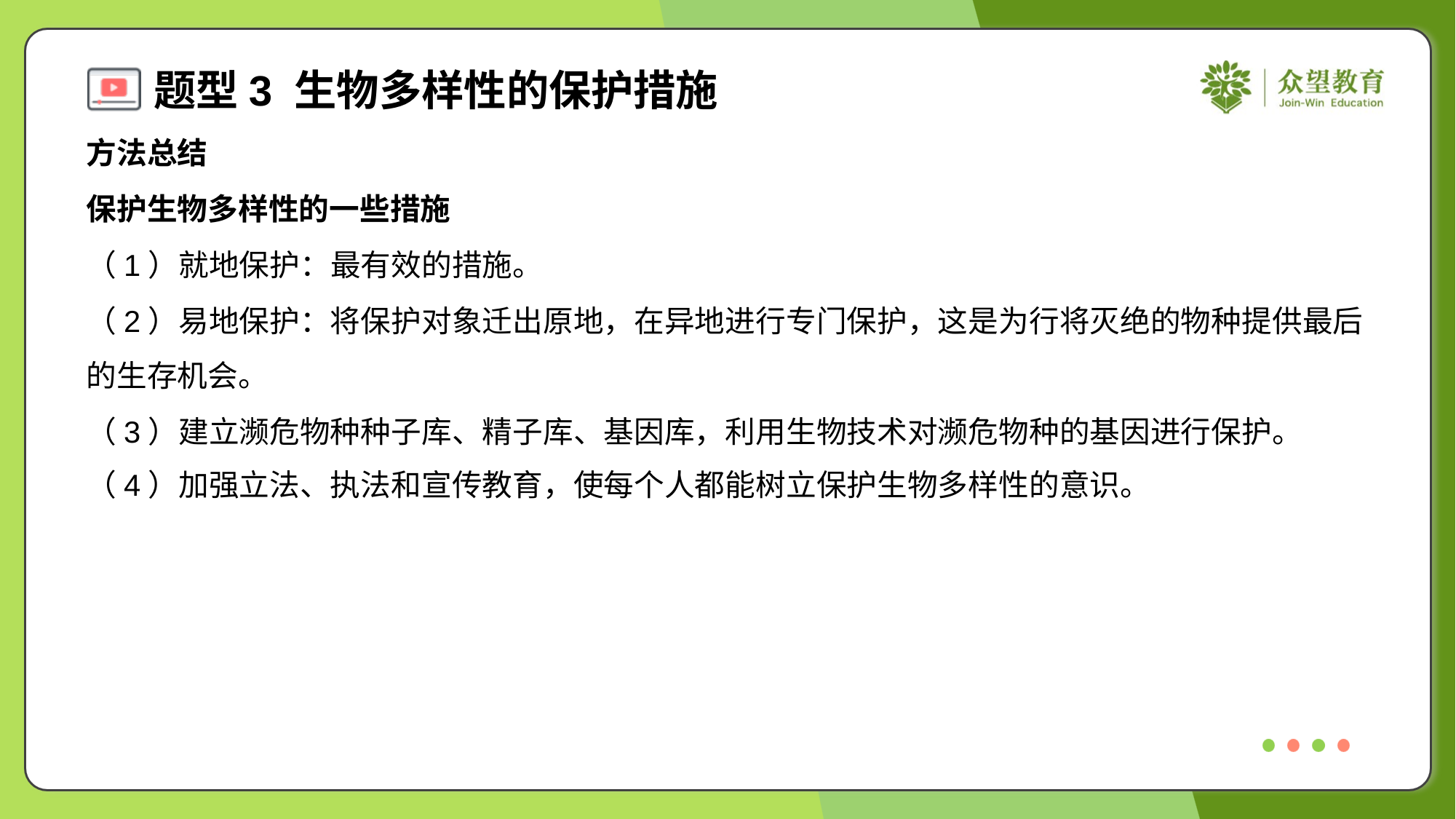

方法总结
保护生物多样性的一些措施
（1）就地保护：最有效的措施。
（2）易地保护：将保护对象迁出原地，在异地进行专门保护，这是为行将灭绝的物种提供最后
的生存机会。
（3）建立濒危物种种子库、精子库、基因库，利用生物技术对濒危物种的基因进行保护。
（4）加强立法、执法和宣传教育，使每个人都能树立保护生物多样性的意识。